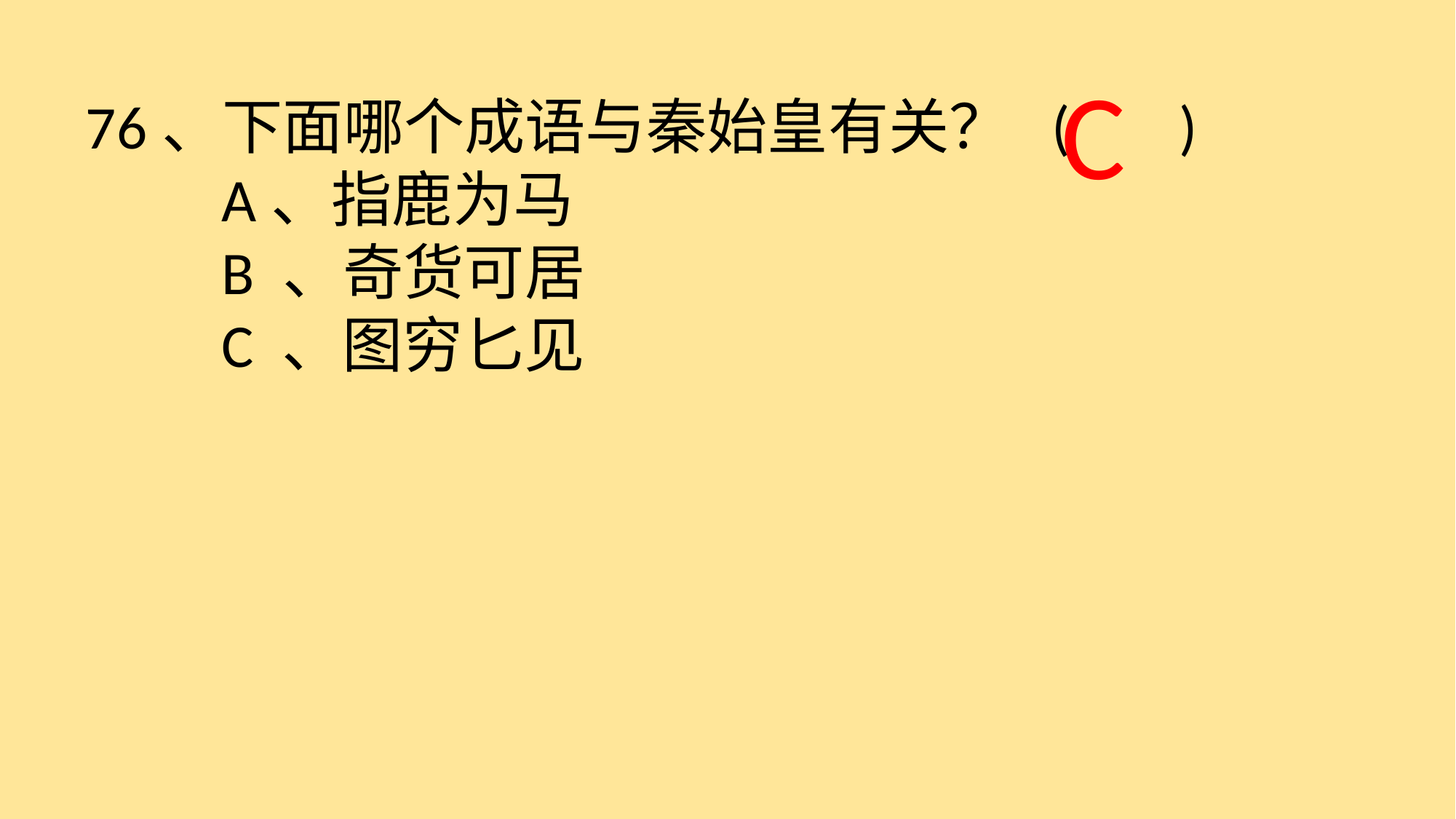

C
76、下面哪个成语与秦始皇有关？  (        )
　　A、指鹿为马
　　B 、奇货可居
　　C 、图穷匕见